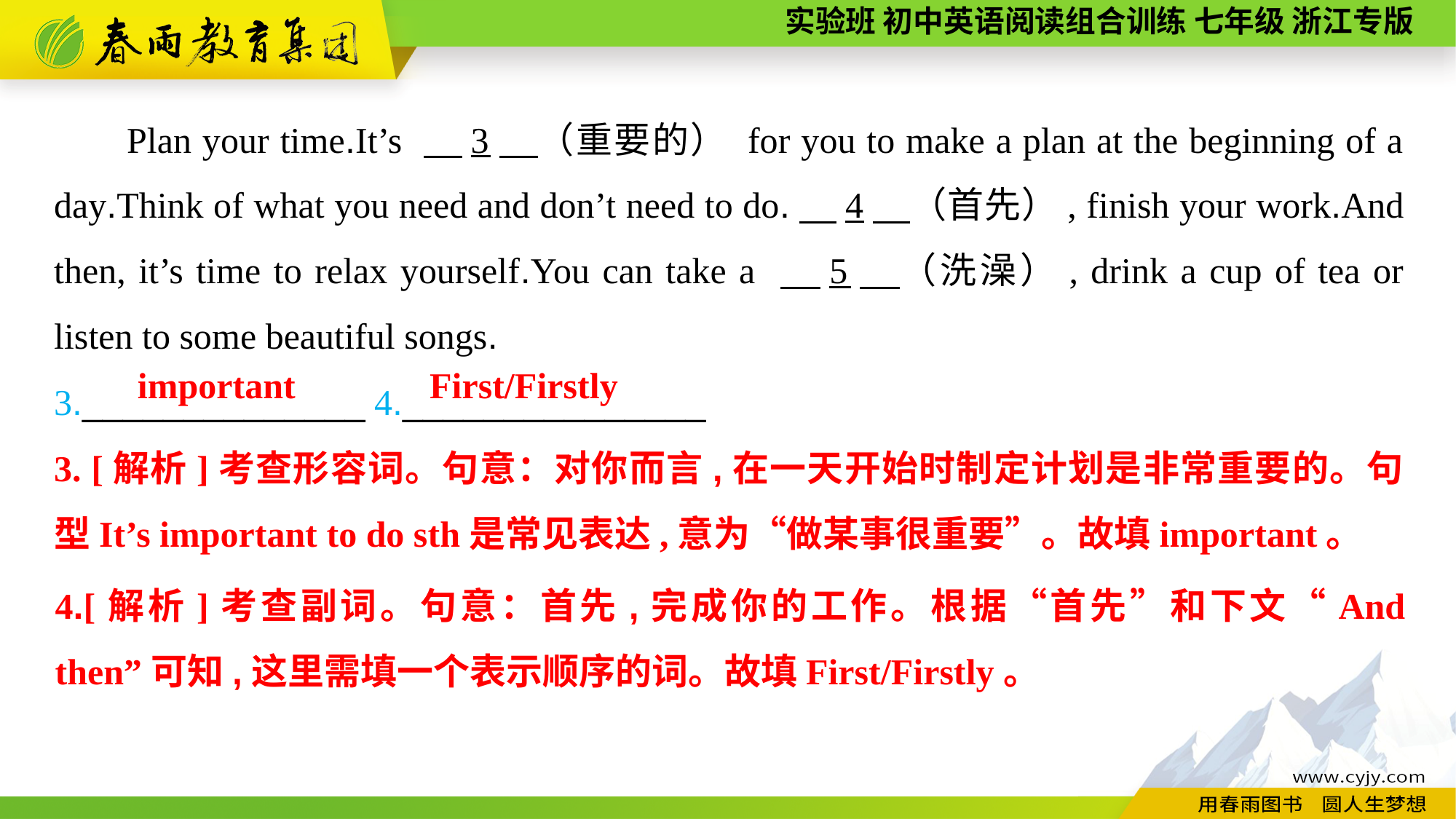

Plan your time.It’s 　3　（重要的） for you to make a plan at the beginning of a day.Think of what you need and don’t need to do.　4　（首先）, finish your work.And then, it’s time to relax yourself.You can take a 　5　（洗澡）, drink a cup of tea or listen to some beautiful songs.
3.______________ 4._______________
important
First/Firstly
3. [解析]考查形容词。句意：对你而言,在一天开始时制定计划是非常重要的。句型It’s important to do sth是常见表达,意为“做某事很重要”。故填important。
4.[解析]考查副词。句意：首先,完成你的工作。根据“首先”和下文“And then”可知,这里需填一个表示顺序的词。故填First/Firstly。